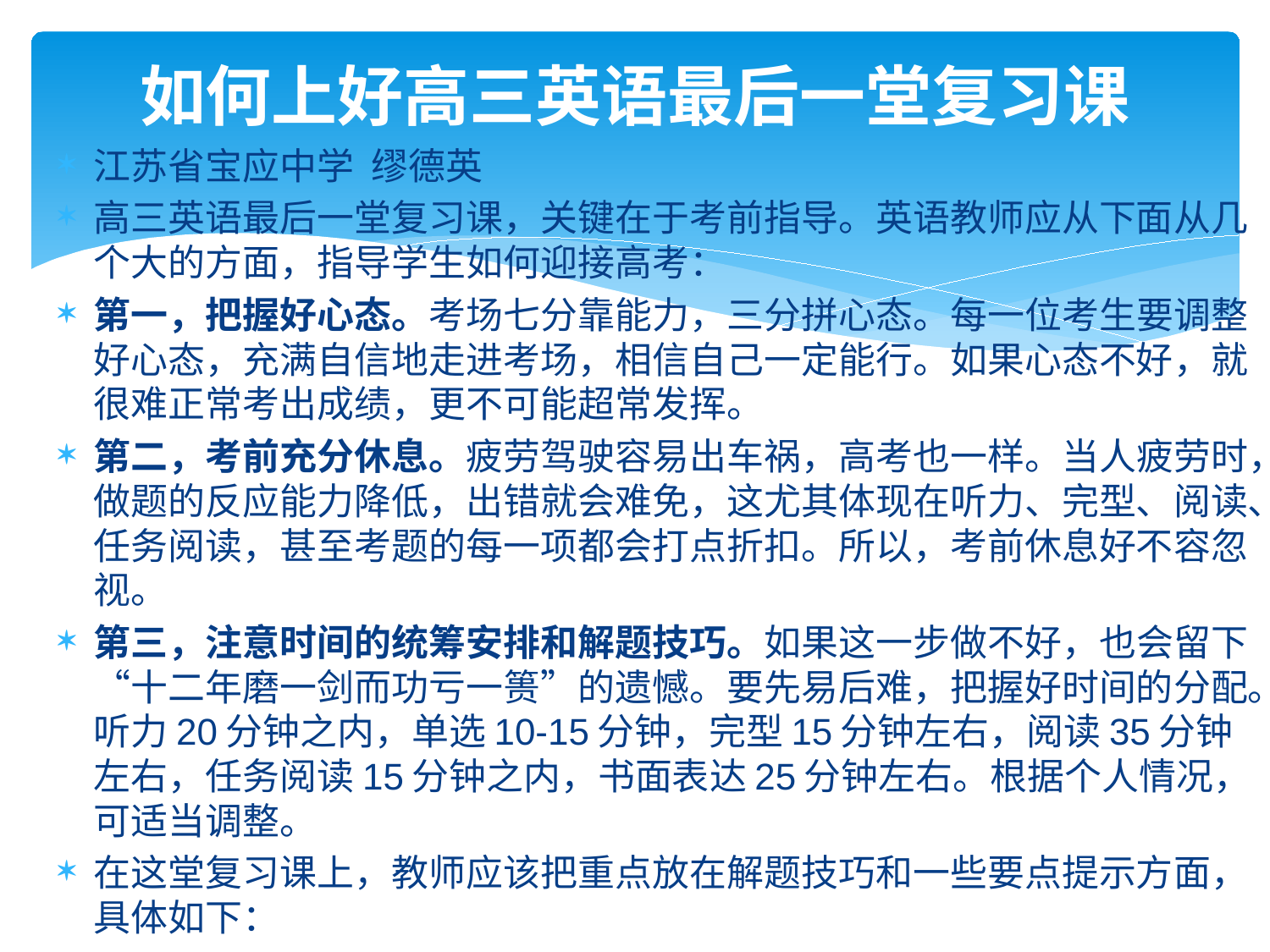

# 如何上好高三英语最后一堂复习课
江苏省宝应中学  缪德英
高三英语最后一堂复习课，关键在于考前指导。英语教师应从下面从几个大的方面，指导学生如何迎接高考：
第一，把握好心态。考场七分靠能力，三分拼心态。每一位考生要调整好心态，充满自信地走进考场，相信自己一定能行。如果心态不好，就很难正常考出成绩，更不可能超常发挥。
第二，考前充分休息。疲劳驾驶容易出车祸，高考也一样。当人疲劳时，做题的反应能力降低，出错就会难免，这尤其体现在听力、完型、阅读、任务阅读，甚至考题的每一项都会打点折扣。所以，考前休息好不容忽视。
第三，注意时间的统筹安排和解题技巧。如果这一步做不好，也会留下“十二年磨一剑而功亏一篑”的遗憾。要先易后难，把握好时间的分配。听力20分钟之内，单选10-15分钟，完型15分钟左右，阅读35分钟左右，任务阅读15分钟之内，书面表达25分钟左右。根据个人情况，可适当调整。
在这堂复习课上，教师应该把重点放在解题技巧和一些要点提示方面，具体如下：